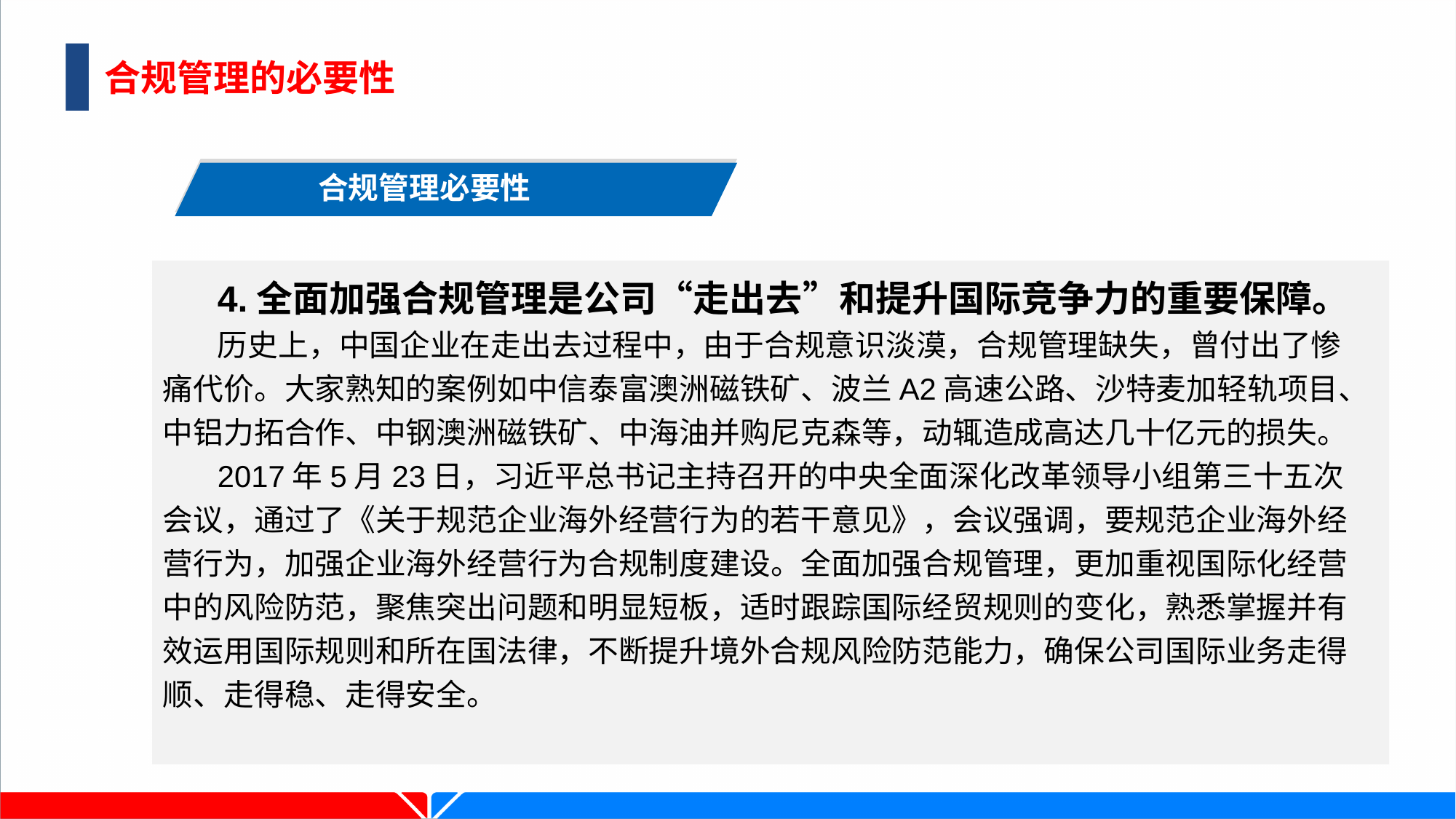

合规管理的必要性

合规管理必要性

4.全面加强合规管理是公司“走出去”和提升国际竞争力的重要保障。
历史上，中国企业在走出去过程中，由于合规意识淡漠，合规管理缺失，曾付出了惨痛代价。大家熟知的案例如中信泰富澳洲磁铁矿、波兰A2高速公路、沙特麦加轻轨项目、中铝力拓合作、中钢澳洲磁铁矿、中海油并购尼克森等，动辄造成高达几十亿元的损失。
2017年5月23日，习近平总书记主持召开的中央全面深化改革领导小组第三十五次会议，通过了《关于规范企业海外经营行为的若干意见》，会议强调，要规范企业海外经营行为，加强企业海外经营行为合规制度建设。全面加强合规管理，更加重视国际化经营中的风险防范，聚焦突出问题和明显短板，适时跟踪国际经贸规则的变化，熟悉掌握并有效运用国际规则和所在国法律，不断提升境外合规风险防范能力，确保公司国际业务走得顺、走得稳、走得安全。